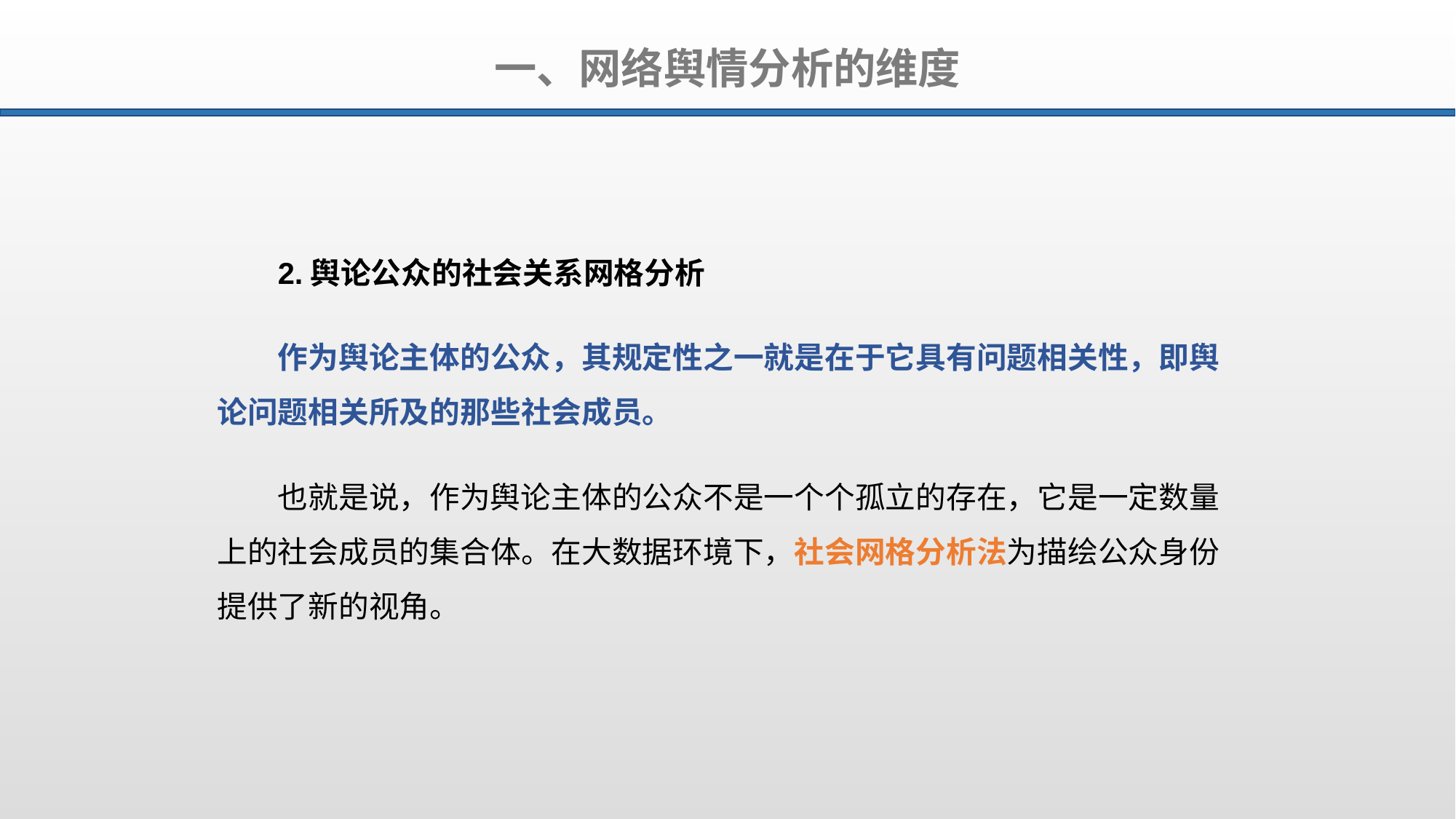

一、网络舆情分析的维度

2.舆论公众的社会关系网格分析
作为舆论主体的公众，其规定性之一就是在于它具有问题相关性，即舆论问题相关所及的那些社会成员。
也就是说，作为舆论主体的公众不是一个个孤立的存在，它是一定数量上的社会成员的集合体。在大数据环境下，社会网格分析法为描绘公众身份提供了新的视角。